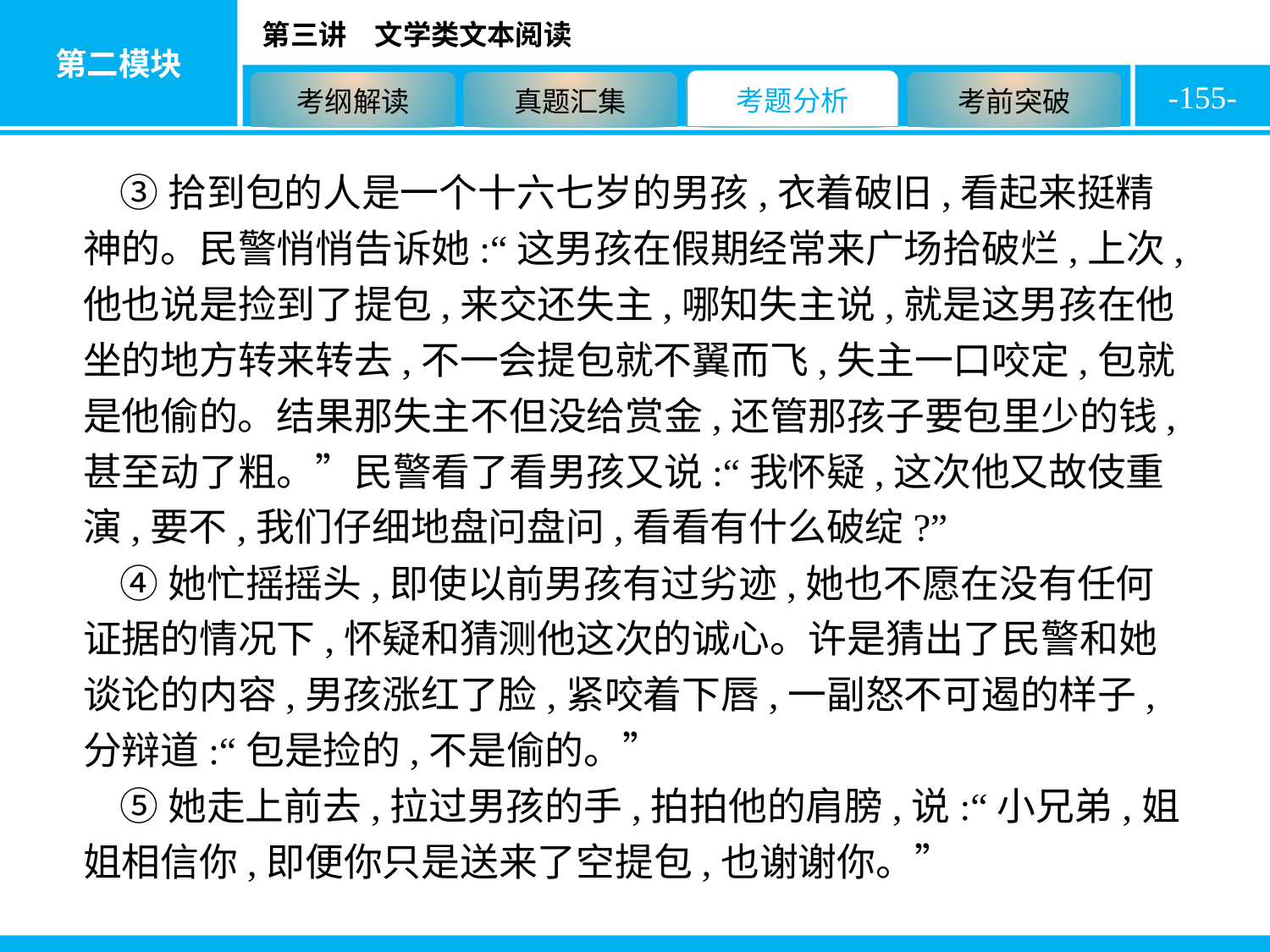

-155-
③拾到包的人是一个十六七岁的男孩,衣着破旧,看起来挺精神的。民警悄悄告诉她:“这男孩在假期经常来广场拾破烂,上次,他也说是捡到了提包,来交还失主,哪知失主说,就是这男孩在他坐的地方转来转去,不一会提包就不翼而飞,失主一口咬定,包就是他偷的。结果那失主不但没给赏金,还管那孩子要包里少的钱,甚至动了粗。”民警看了看男孩又说:“我怀疑,这次他又故伎重演,要不,我们仔细地盘问盘问,看看有什么破绽?”
④她忙摇摇头,即使以前男孩有过劣迹,她也不愿在没有任何证据的情况下,怀疑和猜测他这次的诚心。许是猜出了民警和她谈论的内容,男孩涨红了脸,紧咬着下唇,一副怒不可遏的样子,分辩道:“包是捡的,不是偷的。”
⑤她走上前去,拉过男孩的手,拍拍他的肩膀,说:“小兄弟,姐姐相信你,即便你只是送来了空提包,也谢谢你。”